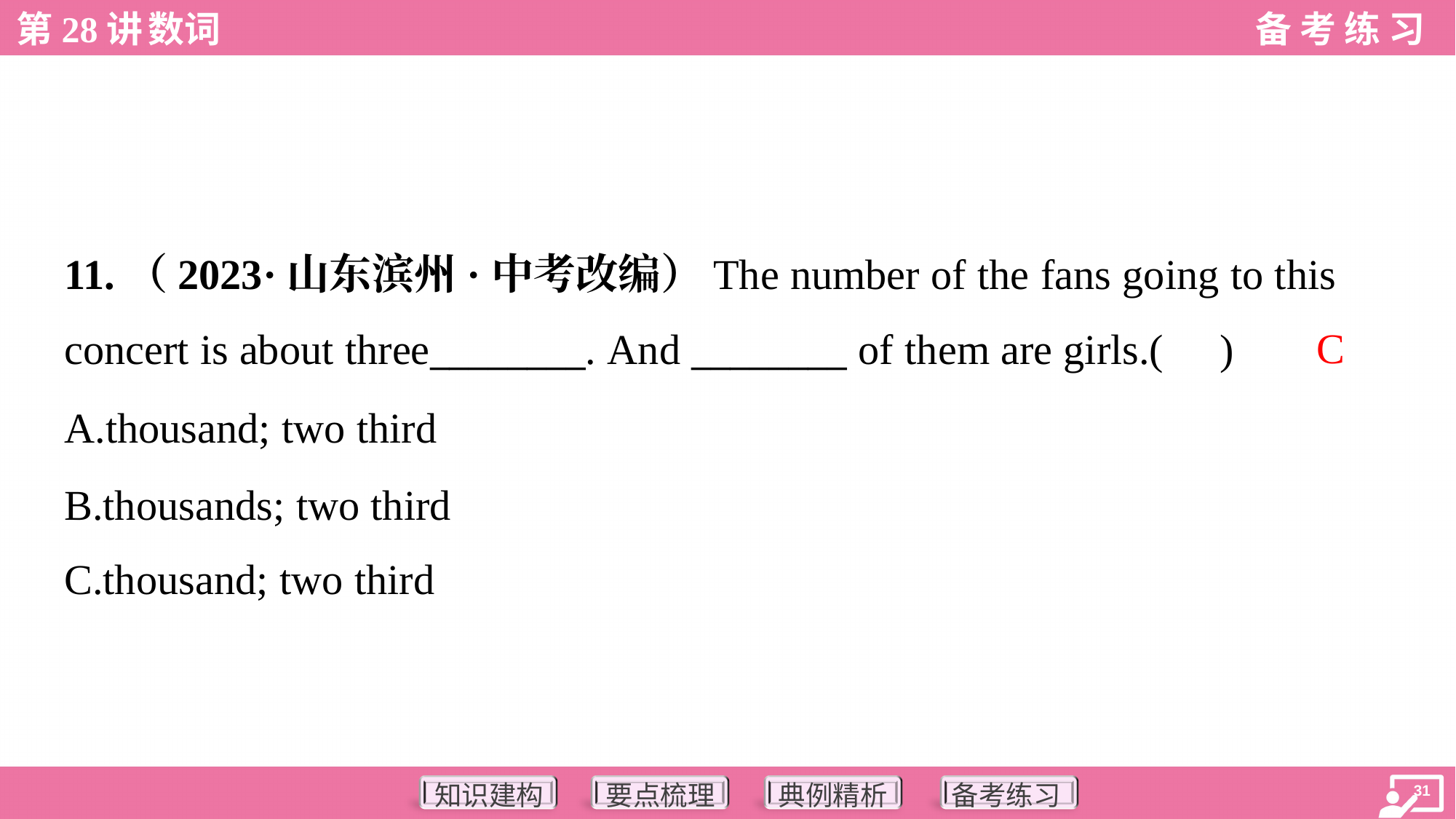

11.（2023·山东滨州·中考改编）The number of the fans going to this
concert is about three________. And ________ of them are girls.(     )
C
A.thousand; two third
B.thousands; two third
C.thousand; two third